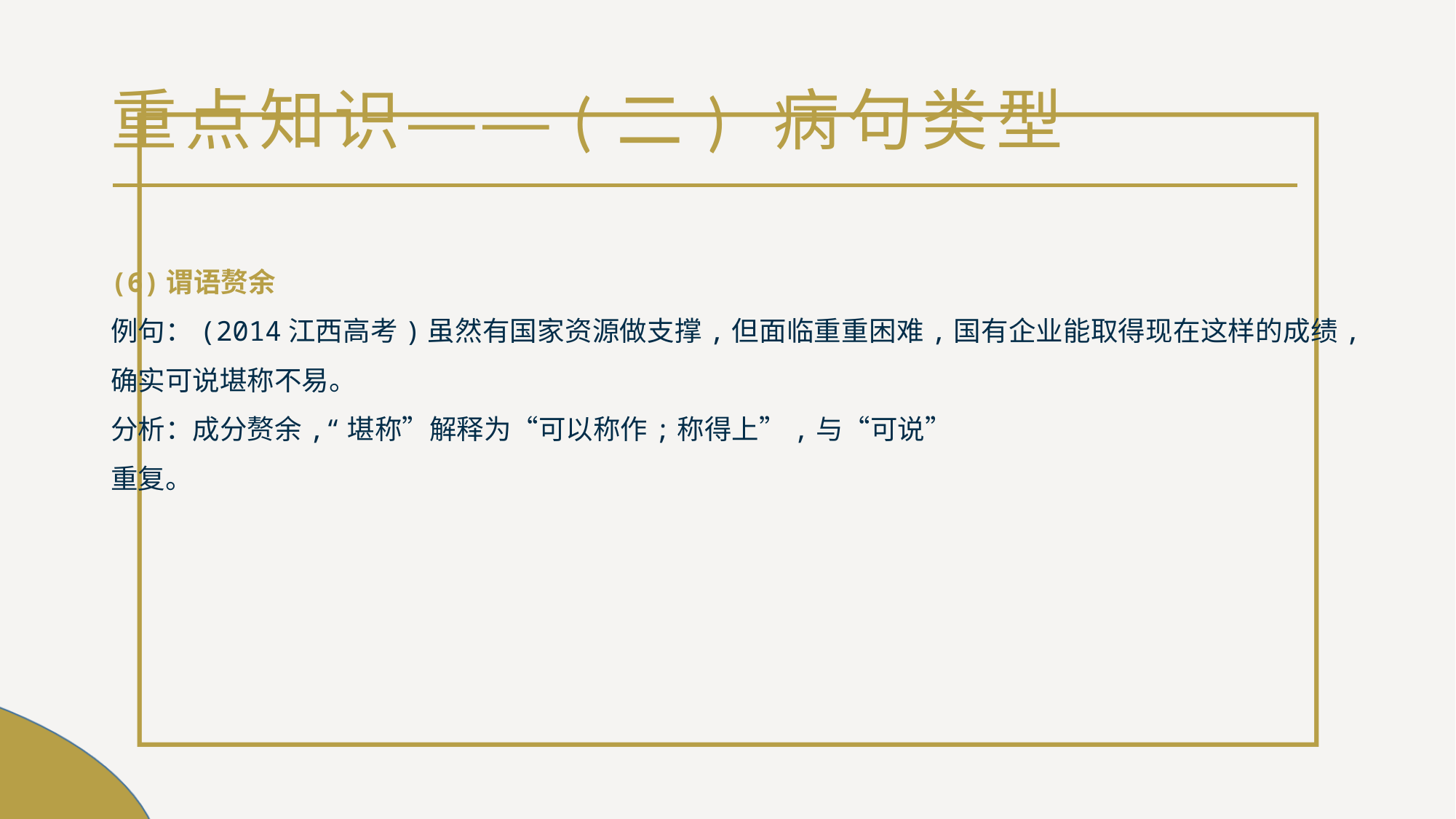

# 重点知识——(二) 病句类型
(6)谓语赘余
例句：(2014江西高考)虽然有国家资源做支撑,但面临重重困难,国有企业能取得现在这样的成绩,确实可说堪称不易。
分析：成分赘余,“堪称”解释为“可以称作;称得上”,与“可说”
重复。